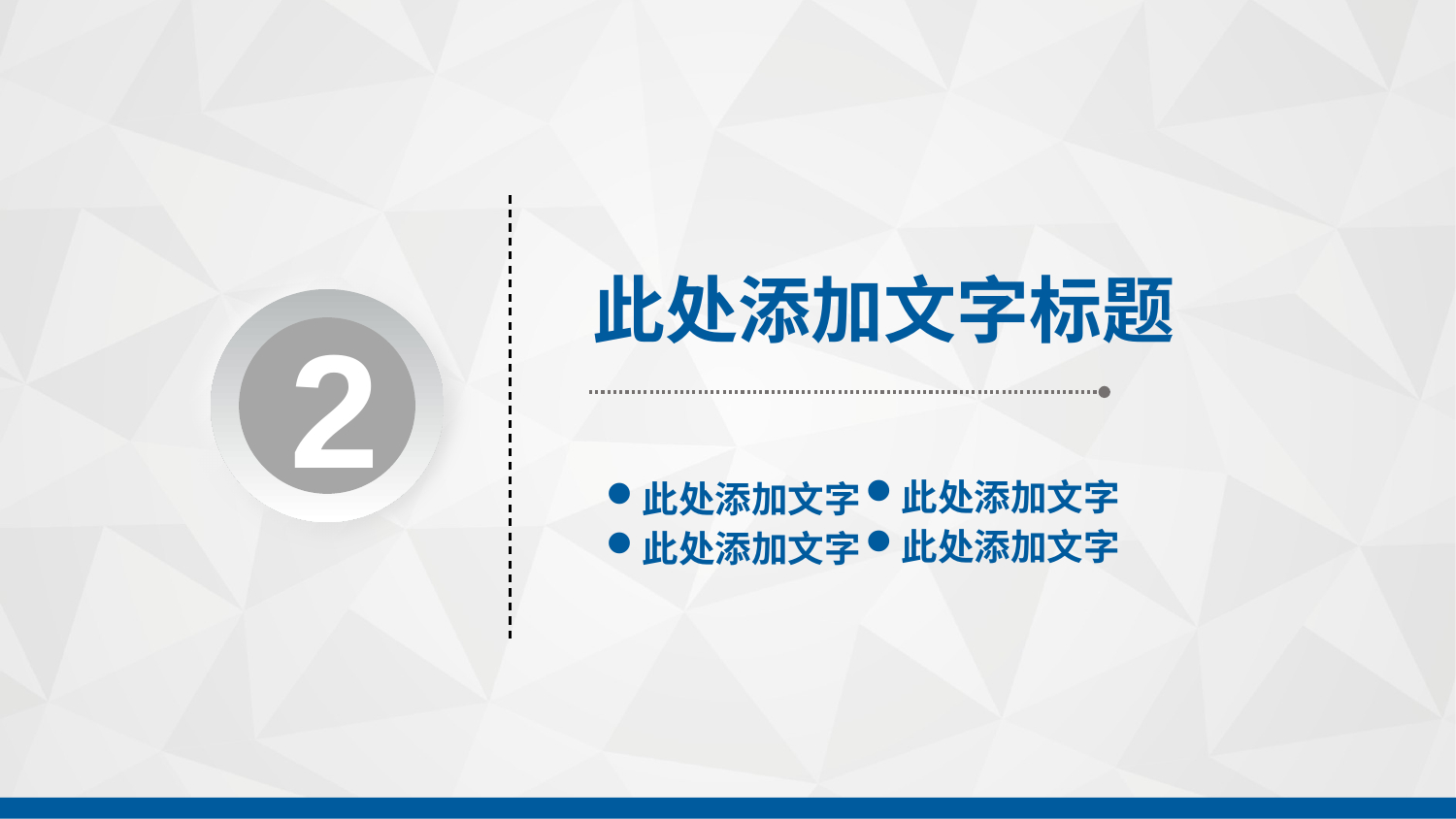

此处添加文字标题
2
此处添加文字
此处添加文字
此处添加文字
此处添加文字